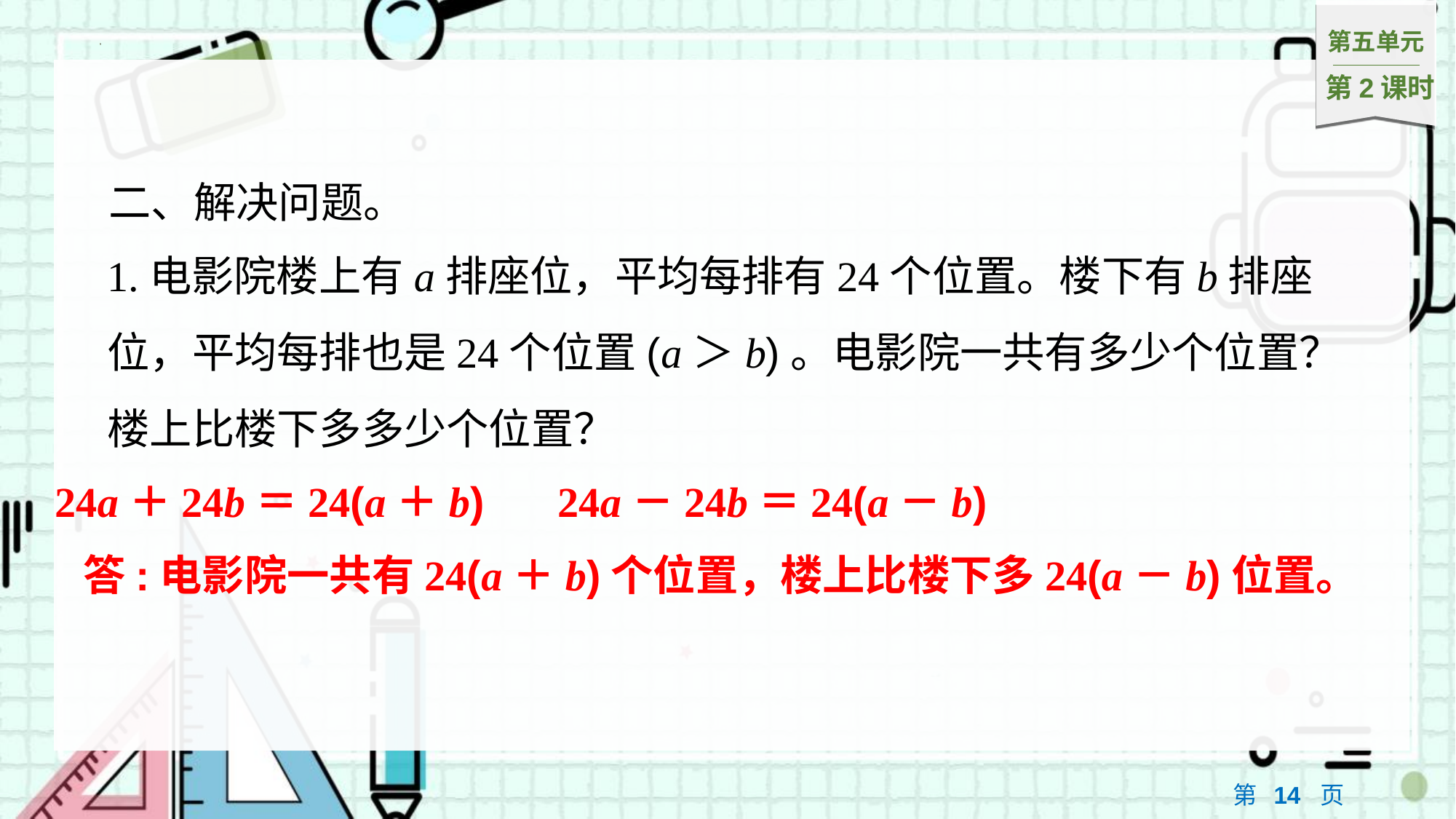

二、解决问题。
1.电影院楼上有a排座位，平均每排有24个位置。楼下有b排座位，平均每排也是24个位置(a＞b)。电影院一共有多少个位置？楼上比楼下多多少个位置？
24a＋24b＝24(a＋b) 　24a－24b＝24(a－b)
答:电影院一共有24(a＋b)个位置，楼上比楼下多24(a－b)位置。